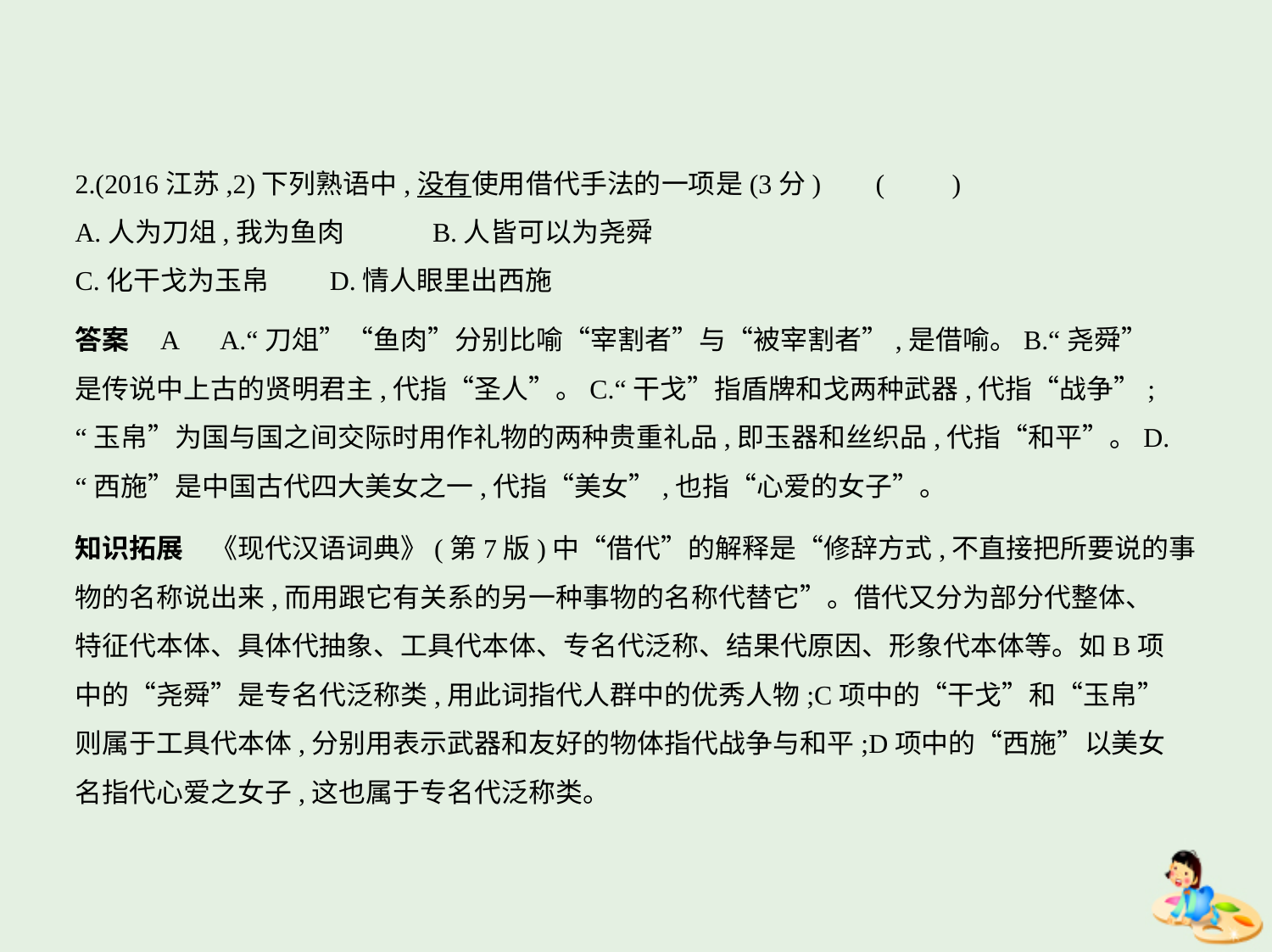

2.(2016江苏,2)下列熟语中,没有使用借代手法的一项是(3分)     (　　)
A.人为刀俎,我为鱼肉　　　B.人皆可以为尧舜
C.化干戈为玉帛　　D.情人眼里出西施
答案    A　A.“刀俎”“鱼肉”分别比喻“宰割者”与“被宰割者”,是借喻。B.“尧舜”
是传说中上古的贤明君主,代指“圣人”。C.“干戈”指盾牌和戈两种武器,代指“战争”;
“玉帛”为国与国之间交际时用作礼物的两种贵重礼品,即玉器和丝织品,代指“和平”。D.
“西施”是中国古代四大美女之一,代指“美女”,也指“心爱的女子”。
知识拓展　《现代汉语词典》(第7版)中“借代”的解释是“修辞方式,不直接把所要说的事
物的名称说出来,而用跟它有关系的另一种事物的名称代替它”。借代又分为部分代整体、
特征代本体、具体代抽象、工具代本体、专名代泛称、结果代原因、形象代本体等。如B项
中的“尧舜”是专名代泛称类,用此词指代人群中的优秀人物;C项中的“干戈”和“玉帛”
则属于工具代本体,分别用表示武器和友好的物体指代战争与和平;D项中的“西施”以美女
名指代心爱之女子,这也属于专名代泛称类。